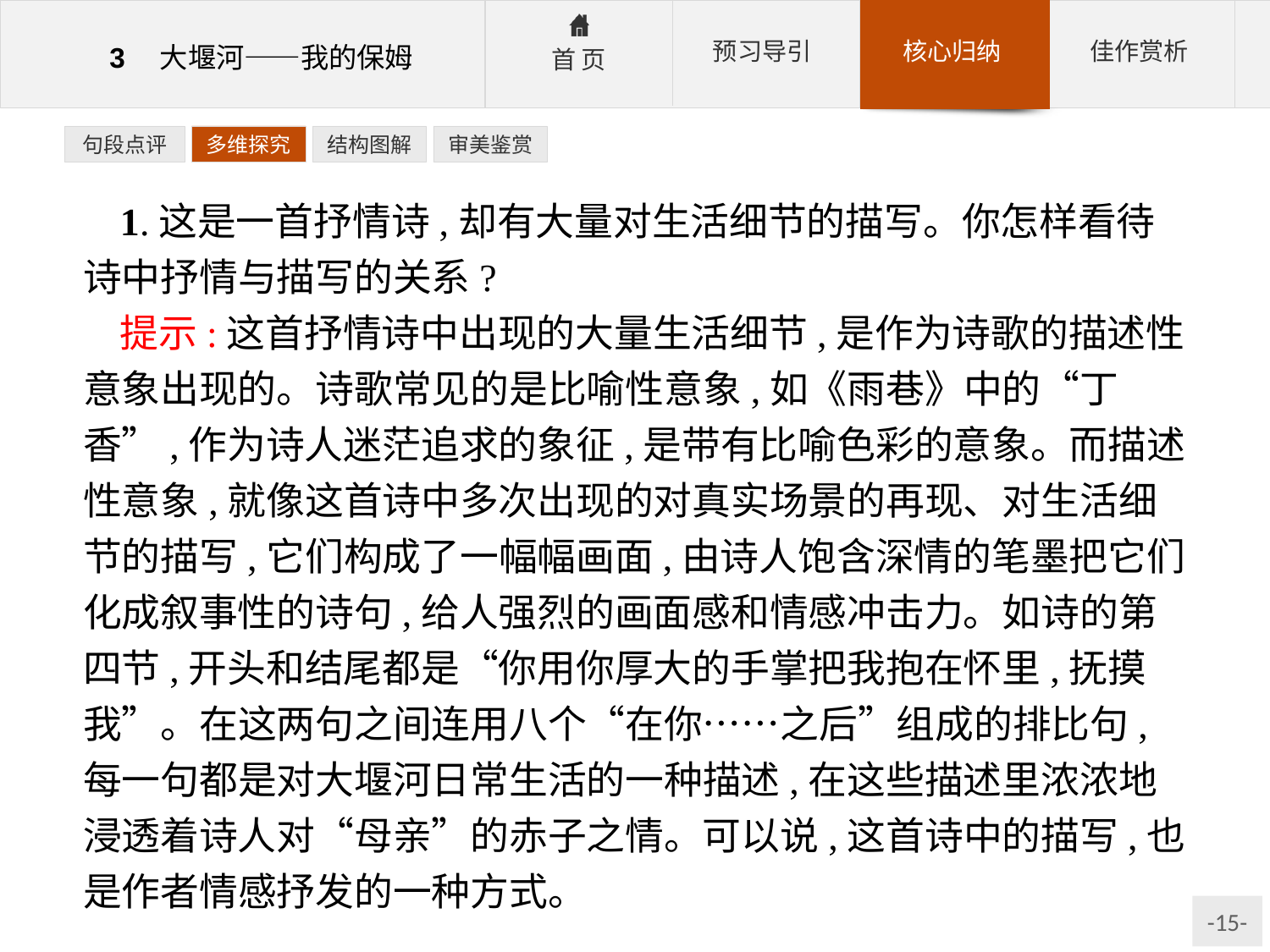

句段点评
多维探究
结构图解
审美鉴赏
1.这是一首抒情诗,却有大量对生活细节的描写。你怎样看待诗中抒情与描写的关系?
提示:这首抒情诗中出现的大量生活细节,是作为诗歌的描述性意象出现的。诗歌常见的是比喻性意象,如《雨巷》中的“丁香”,作为诗人迷茫追求的象征,是带有比喻色彩的意象。而描述性意象,就像这首诗中多次出现的对真实场景的再现、对生活细节的描写,它们构成了一幅幅画面,由诗人饱含深情的笔墨把它们化成叙事性的诗句,给人强烈的画面感和情感冲击力。如诗的第四节,开头和结尾都是“你用你厚大的手掌把我抱在怀里,抚摸我”。在这两句之间连用八个“在你……之后”组成的排比句,每一句都是对大堰河日常生活的一种描述,在这些描述里浓浓地浸透着诗人对“母亲”的赤子之情。可以说,这首诗中的描写,也是作者情感抒发的一种方式。